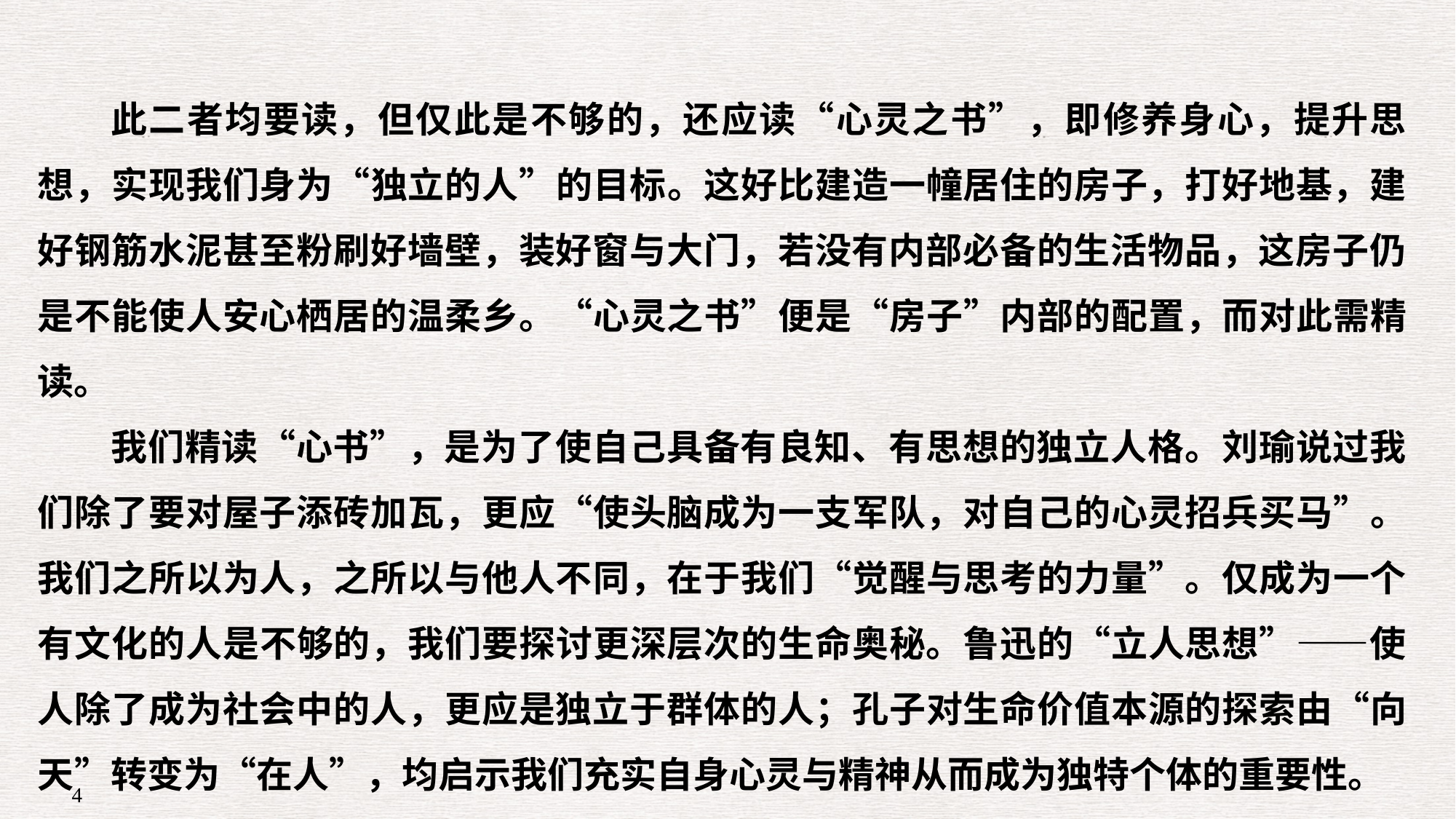

此二者均要读，但仅此是不够的，还应读“心灵之书”，即修养身心，提升思想，实现我们身为“独立的人”的目标。这好比建造一幢居住的房子，打好地基，建好钢筋水泥甚至粉刷好墙壁，装好窗与大门，若没有内部必备的生活物品，这房子仍是不能使人安心栖居的温柔乡。“心灵之书”便是“房子”内部的配置，而对此需精读。
我们精读“心书”，是为了使自己具备有良知、有思想的独立人格。刘瑜说过我们除了要对屋子添砖加瓦，更应“使头脑成为一支军队，对自己的心灵招兵买马”。我们之所以为人，之所以与他人不同，在于我们“觉醒与思考的力量”。仅成为一个有文化的人是不够的，我们要探讨更深层次的生命奥秘。鲁迅的“立人思想”——使人除了成为社会中的人，更应是独立于群体的人；孔子对生命价值本源的探索由“向天”转变为“在人”，均启示我们充实自身心灵与精神从而成为独特个体的重要性。